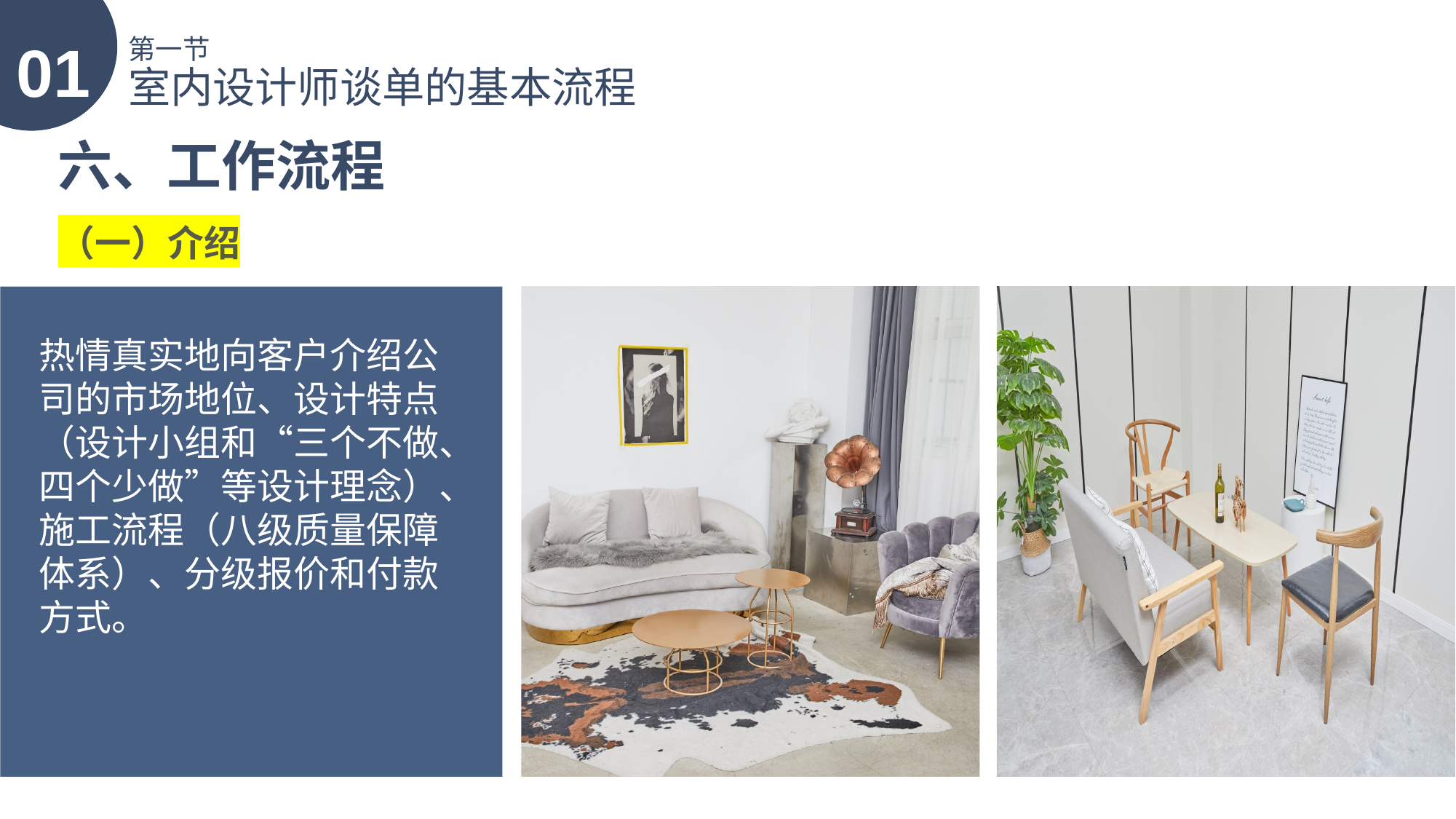

01
第一节
室内设计师谈单的基本流程
六、工作流程
（一）介绍

热情真实地向客户介绍公司的市场地位、设计特点（设计小组和“三个不做、四个少做”等设计理念）、施工流程（八级质量保障体系）、分级报价和付款方式。